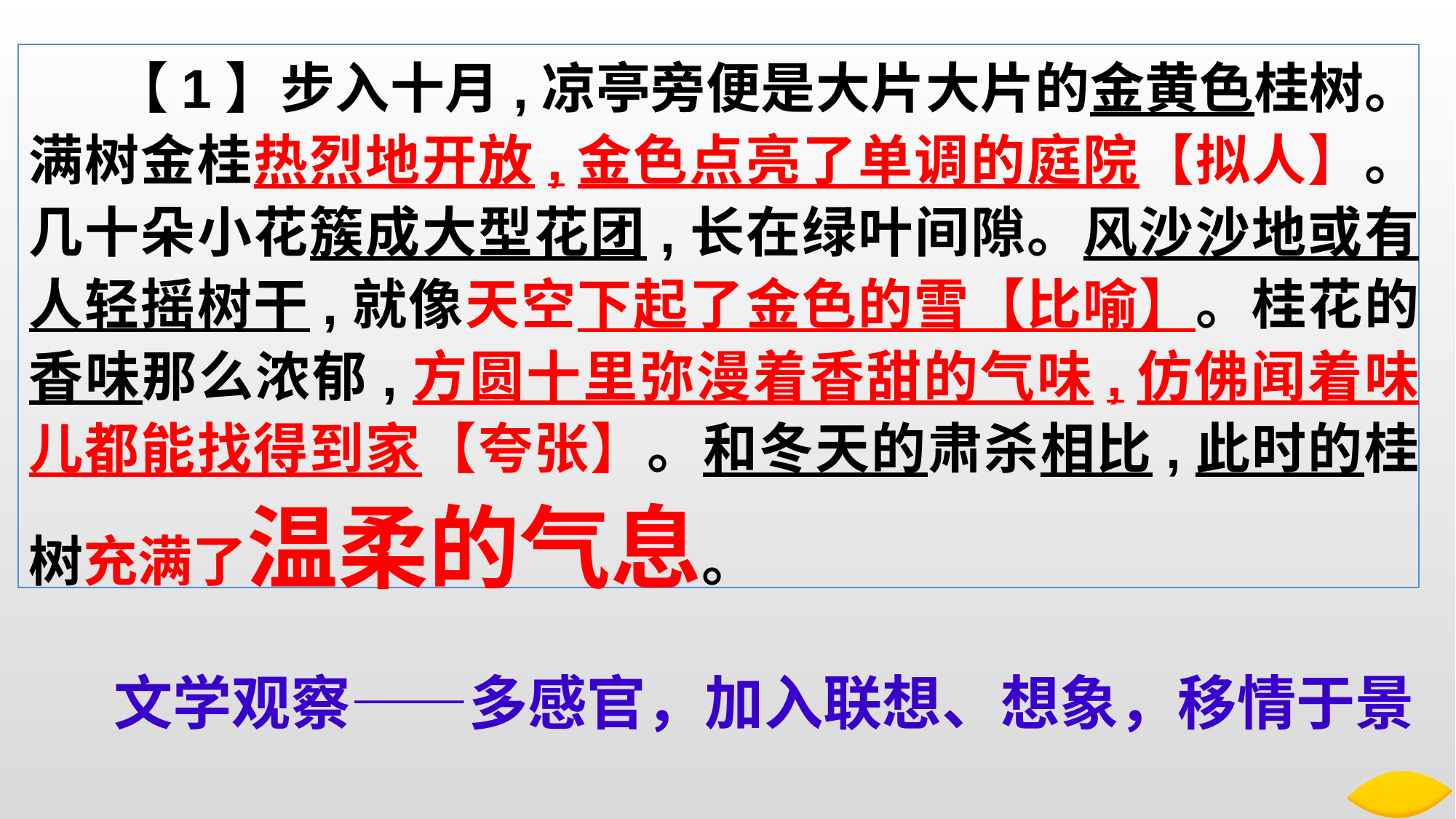

【1】步入十月,凉亭旁便是大片大片的金黄色桂树。 满树金桂热烈地开放,金色点亮了单调的庭院【拟人】。 几十朵小花簇成大型花团,长在绿叶间隙。风沙沙地或有 人轻摇树干,就像天空下起了金色的雪【比喻】。桂花的 香味那么浓郁,方圆十里弥漫着香甜的气味,仿佛闻着味儿都能找得到家【夸张】。和冬天的肃杀相比,此时的桂树充满了温柔的气息。

文学观察——多感官，加入联想、想象，移情于景